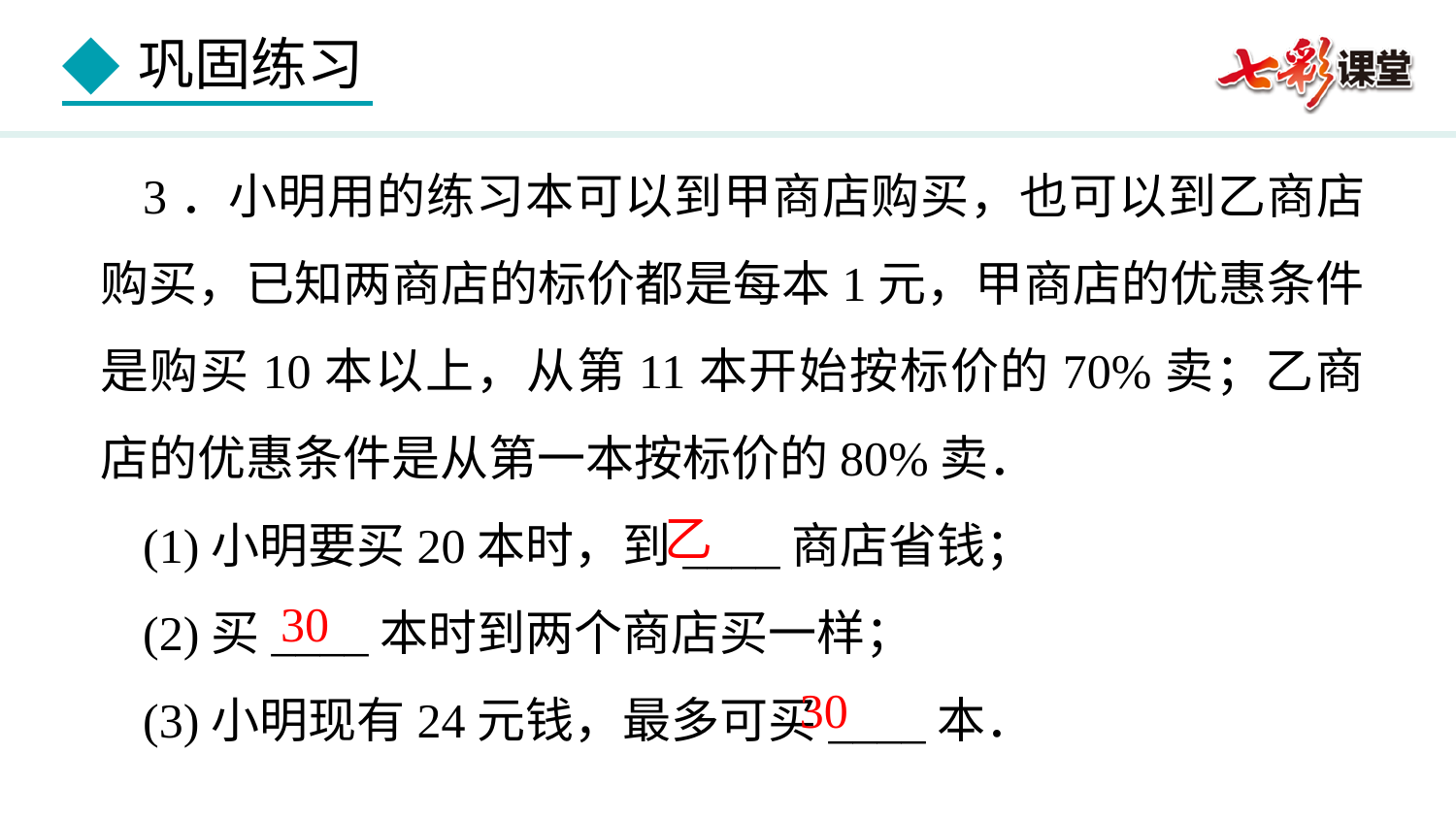

3．小明用的练习本可以到甲商店购买，也可以到乙商店购买，已知两商店的标价都是每本1元，甲商店的优惠条件是购买10本以上，从第11本开始按标价的70%卖；乙商店的优惠条件是从第一本按标价的80%卖．
(1)小明要买20本时，到____商店省钱；
(2)买____本时到两个商店买一样；
(3)小明现有24元钱，最多可买____本．
乙
30
30